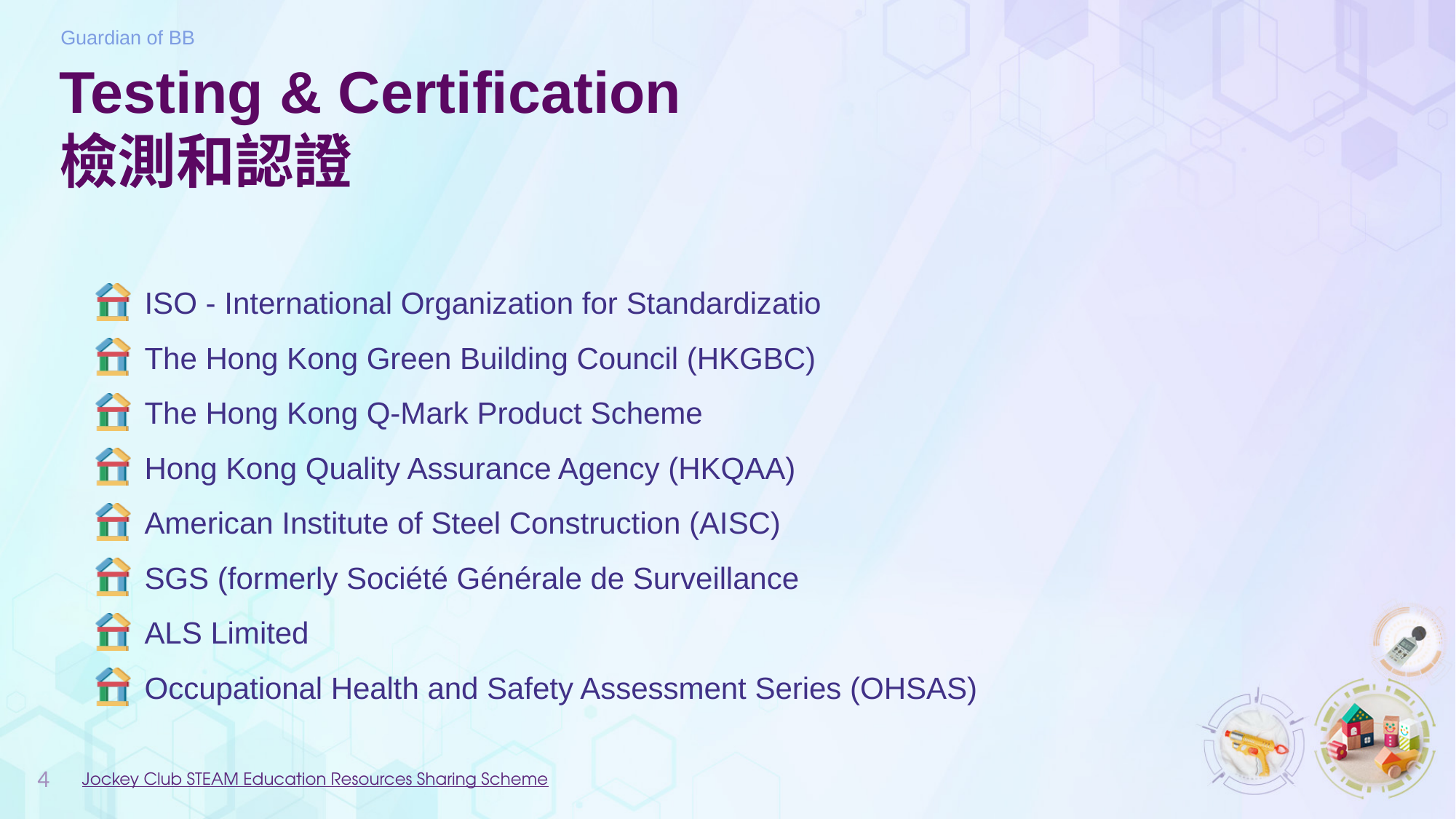

# Testing & Certification 檢測和認證
ISO - International Organization for Standardizatio
The Hong Kong Green Building Council (HKGBC)
The Hong Kong Q-Mark Product Scheme
Hong Kong Quality Assurance Agency (HKQAA)
American Institute of Steel Construction (AISC)
SGS (formerly Société Générale de Surveillance
ALS Limited
Occupational Health and Safety Assessment Series (OHSAS)
4